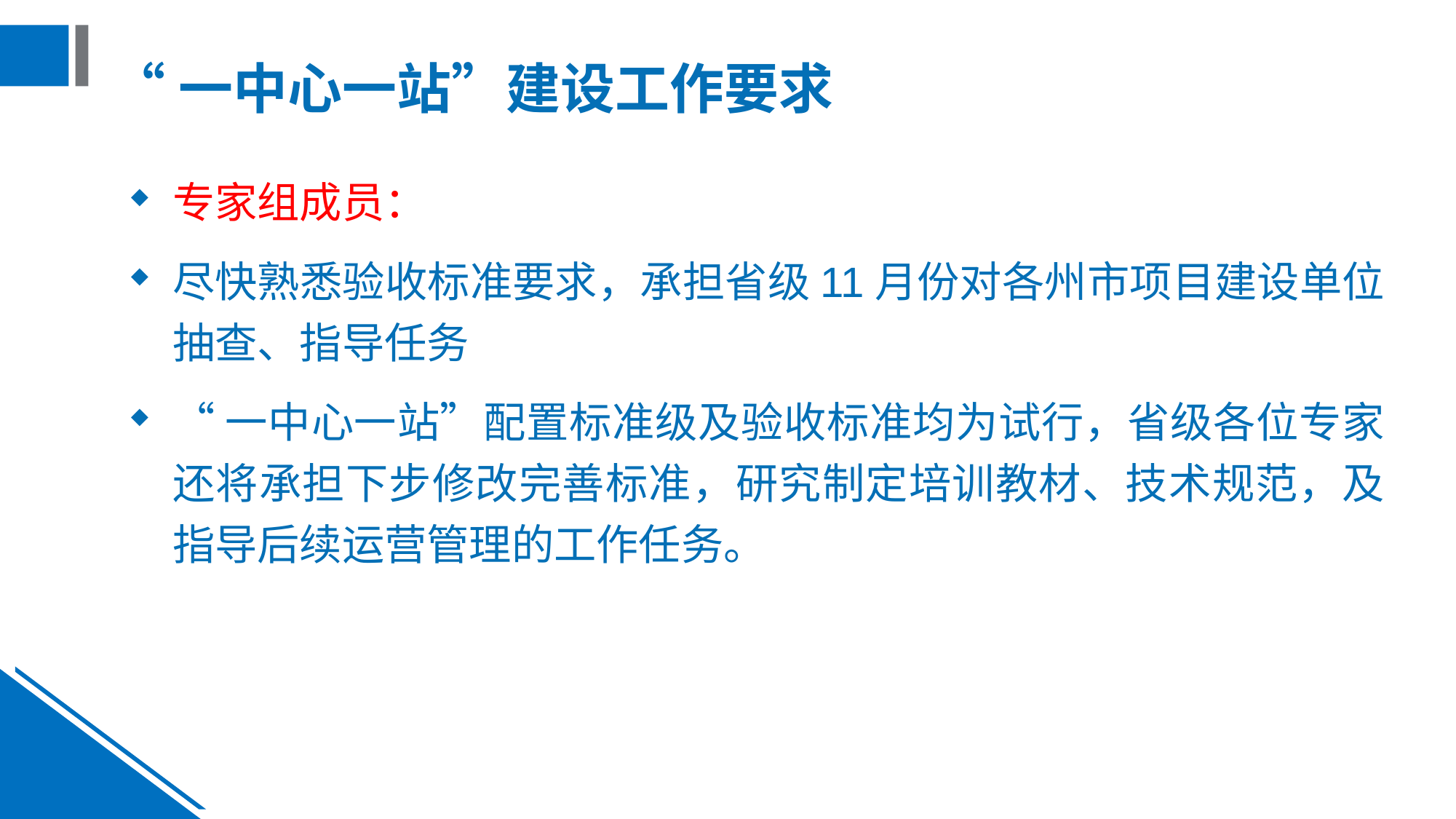

# “一中心一站”建设工作要求
专家组成员：
尽快熟悉验收标准要求，承担省级11月份对各州市项目建设单位抽查、指导任务
“一中心一站”配置标准级及验收标准均为试行，省级各位专家还将承担下步修改完善标准，研究制定培训教材、技术规范，及指导后续运营管理的工作任务。